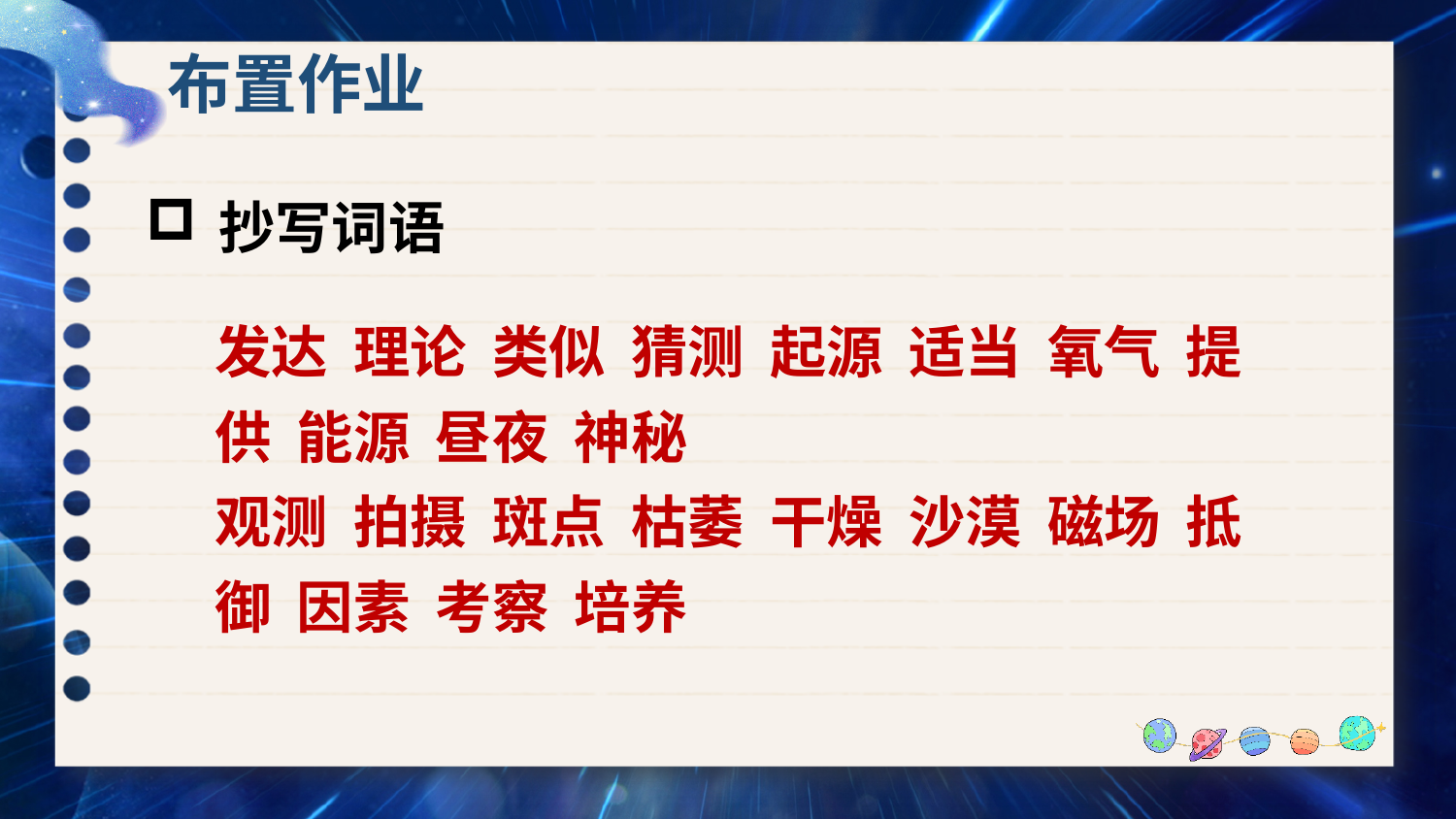

布置作业
抄写词语
发达  理论  类似  猜测  起源  适当  氧气  提供  能源  昼夜  神秘
观测  拍摄  斑点  枯萎  干燥  沙漠  磁场  抵御  因素  考察  培养